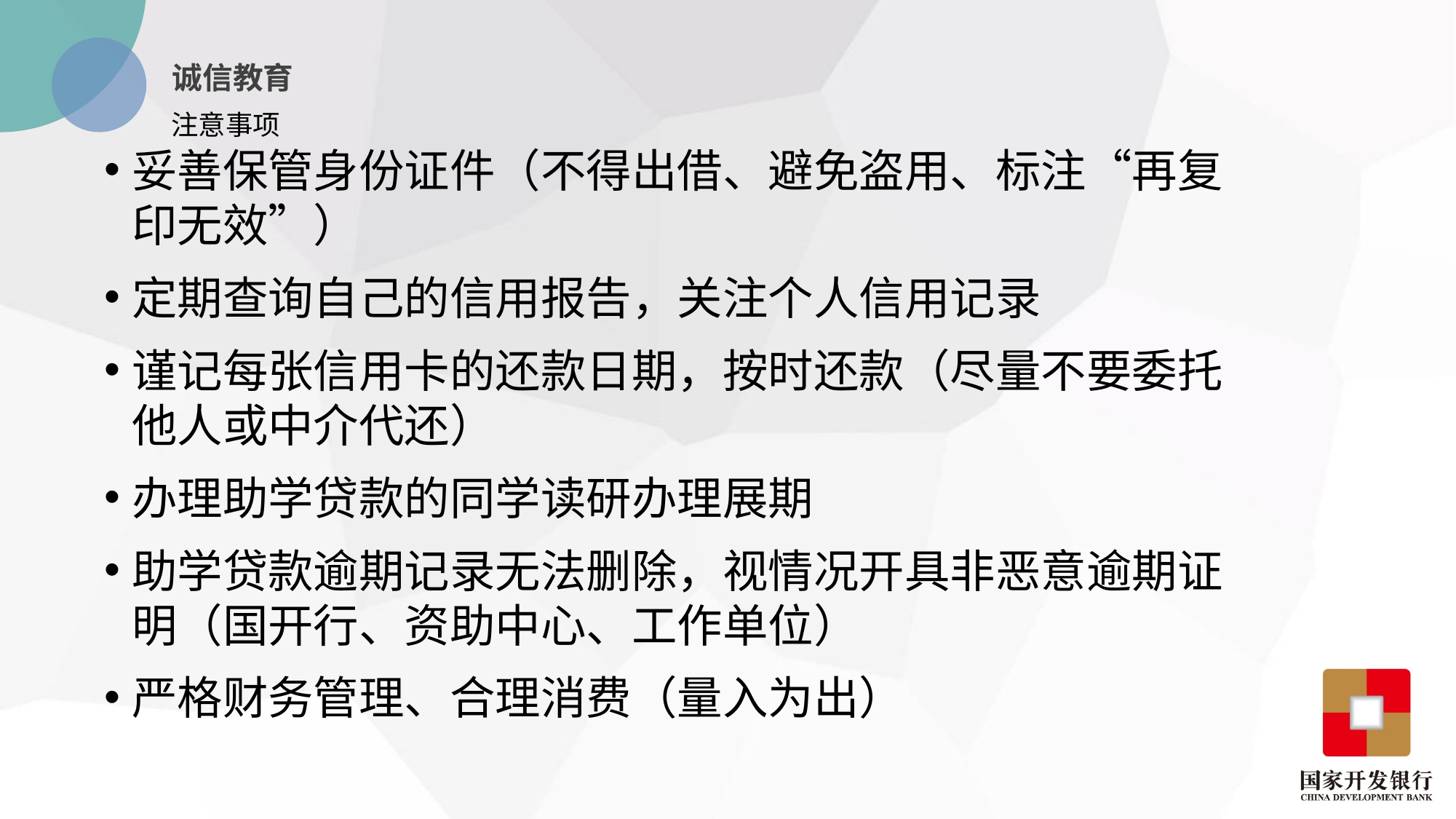

诚信教育
注意事项
妥善保管身份证件（不得出借、避免盗用、标注“再复印无效”）
定期查询自己的信用报告，关注个人信用记录
谨记每张信用卡的还款日期，按时还款（尽量不要委托他人或中介代还）
办理助学贷款的同学读研办理展期
助学贷款逾期记录无法删除，视情况开具非恶意逾期证明（国开行、资助中心、工作单位）
严格财务管理、合理消费（量入为出）